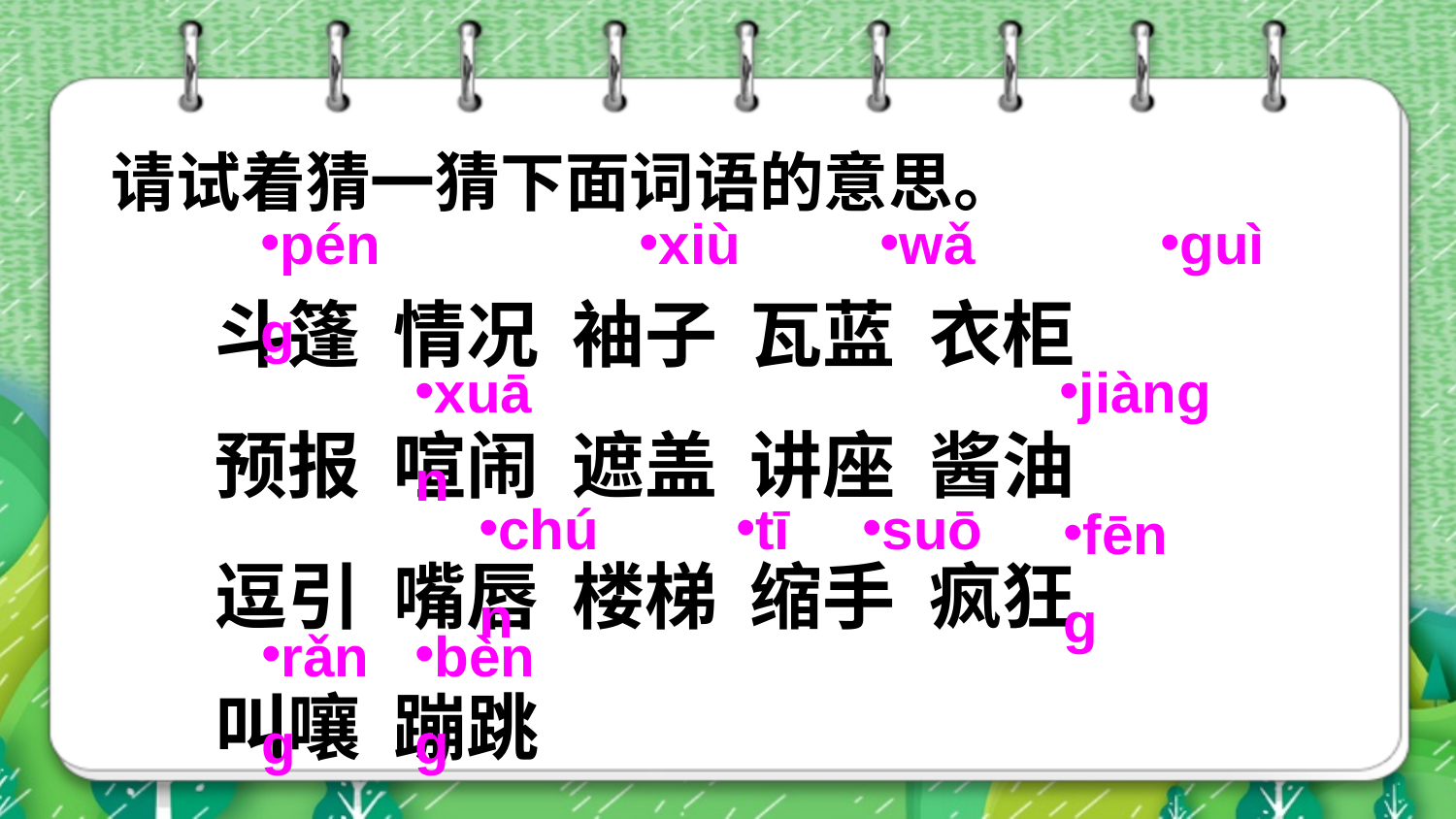

请试着猜一猜下面词语的意思。
pénɡ
xiù
wǎ
ɡuì
斗篷  情况  袖子  瓦蓝  衣柜
预报  喧闹  遮盖  讲座  酱油
逗引  嘴唇  楼梯  缩手  疯狂
叫嚷  蹦跳
xuān
jiànɡ
chún
tī
suō
fēnɡ
rǎnɡ
bènɡ